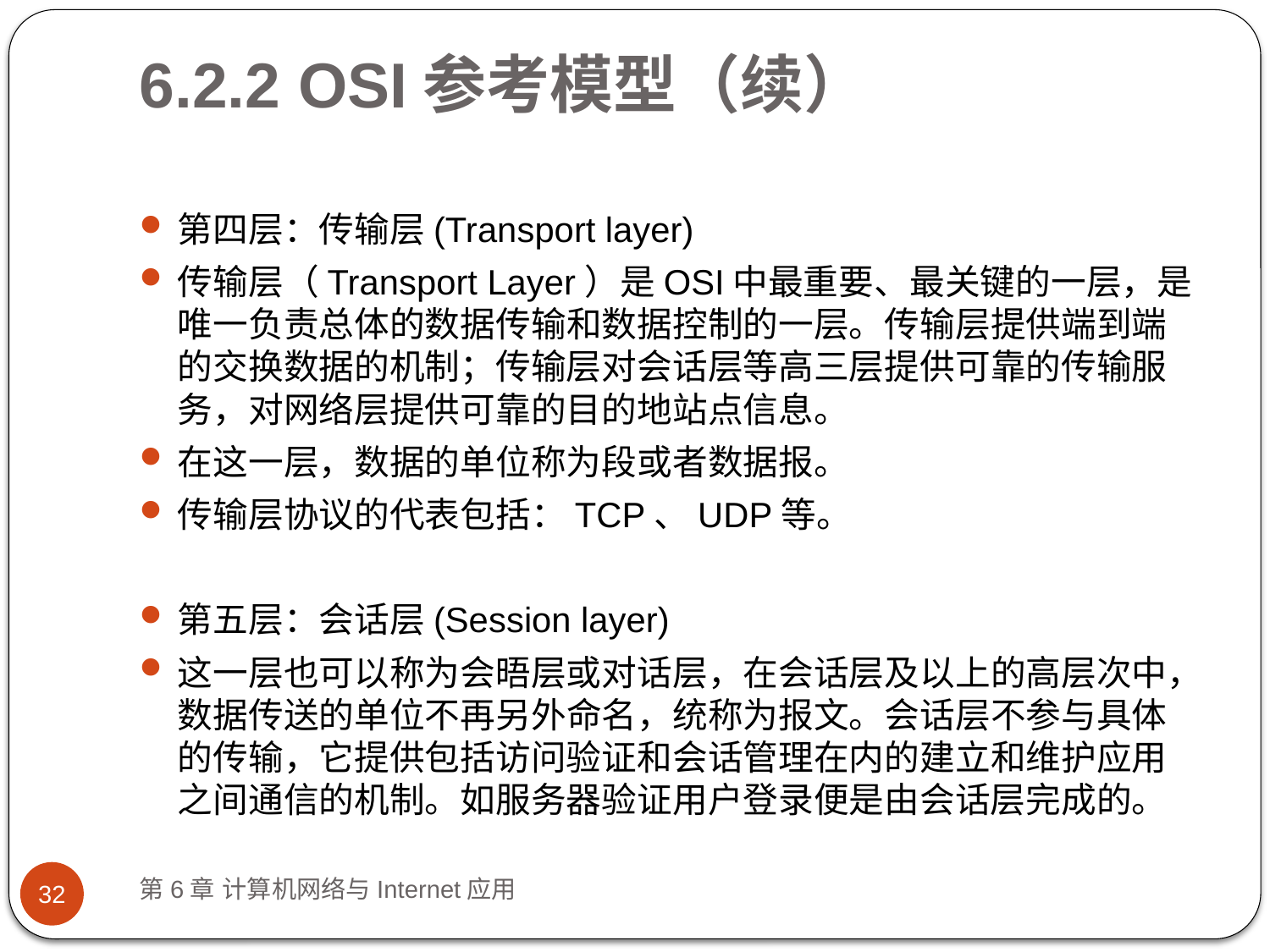

# 6.2.2 OSI参考模型（续）
第四层：传输层(Transport layer)
传输层（Transport Layer）是OSI中最重要、最关键的一层，是唯一负责总体的数据传输和数据控制的一层。传输层提供端到端的交换数据的机制；传输层对会话层等高三层提供可靠的传输服务，对网络层提供可靠的目的地站点信息。
在这一层，数据的单位称为段或者数据报。
传输层协议的代表包括：TCP、UDP等。

第五层：会话层(Session layer)
这一层也可以称为会晤层或对话层，在会话层及以上的高层次中，数据传送的单位不再另外命名，统称为报文。会话层不参与具体的传输，它提供包括访问验证和会话管理在内的建立和维护应用之间通信的机制。如服务器验证用户登录便是由会话层完成的。

第6章 计算机网络与Internet应用
32